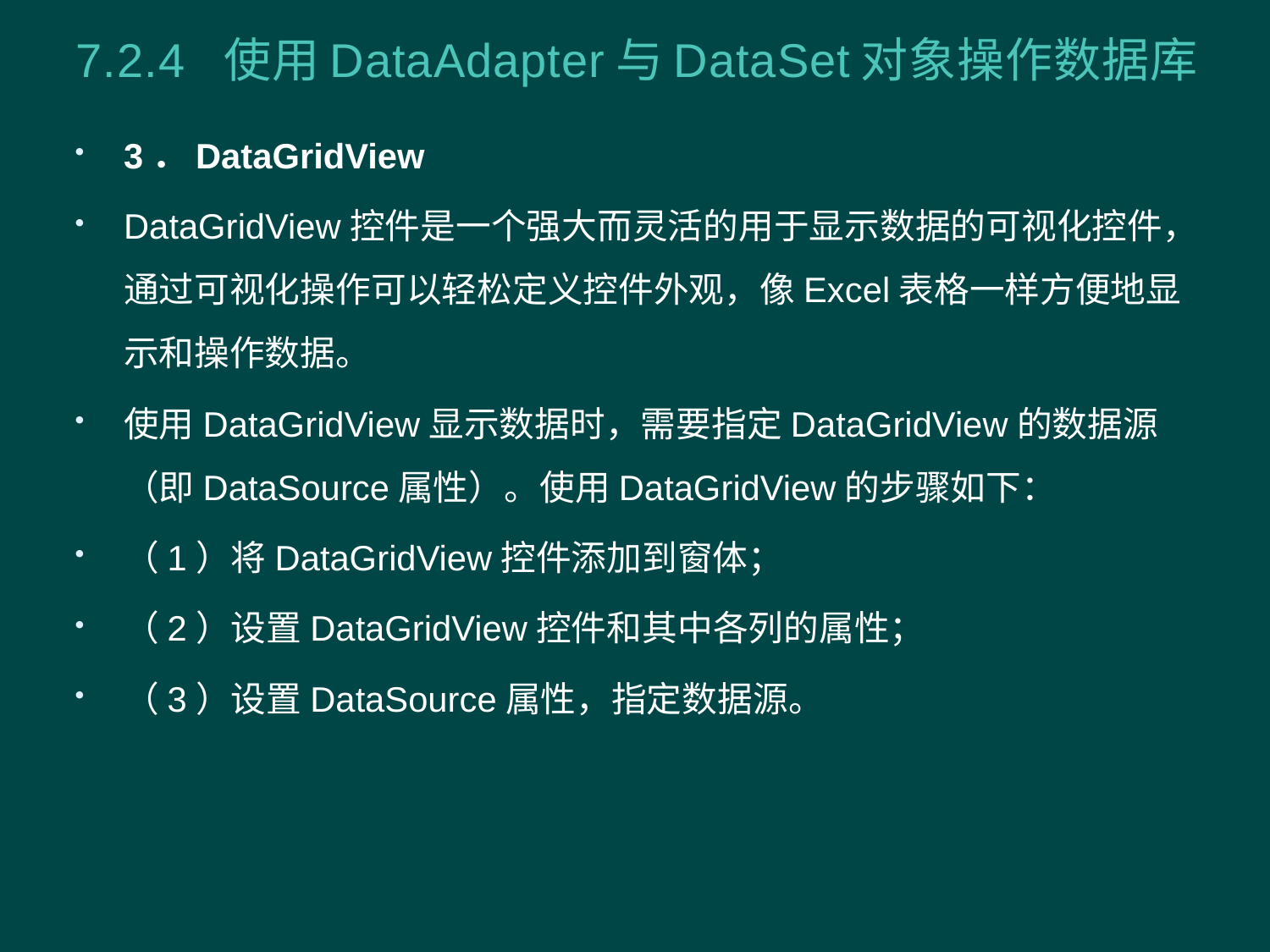

# 7.2.4  使用DataAdapter与DataSet对象操作数据库
3．DataGridView
DataGridView控件是一个强大而灵活的用于显示数据的可视化控件，通过可视化操作可以轻松定义控件外观，像Excel表格一样方便地显示和操作数据。
使用DataGridView显示数据时，需要指定DataGridView的数据源（即DataSource属性）。使用DataGridView的步骤如下：
（1）将DataGridView控件添加到窗体；
（2）设置DataGridView控件和其中各列的属性；
（3）设置DataSource属性，指定数据源。